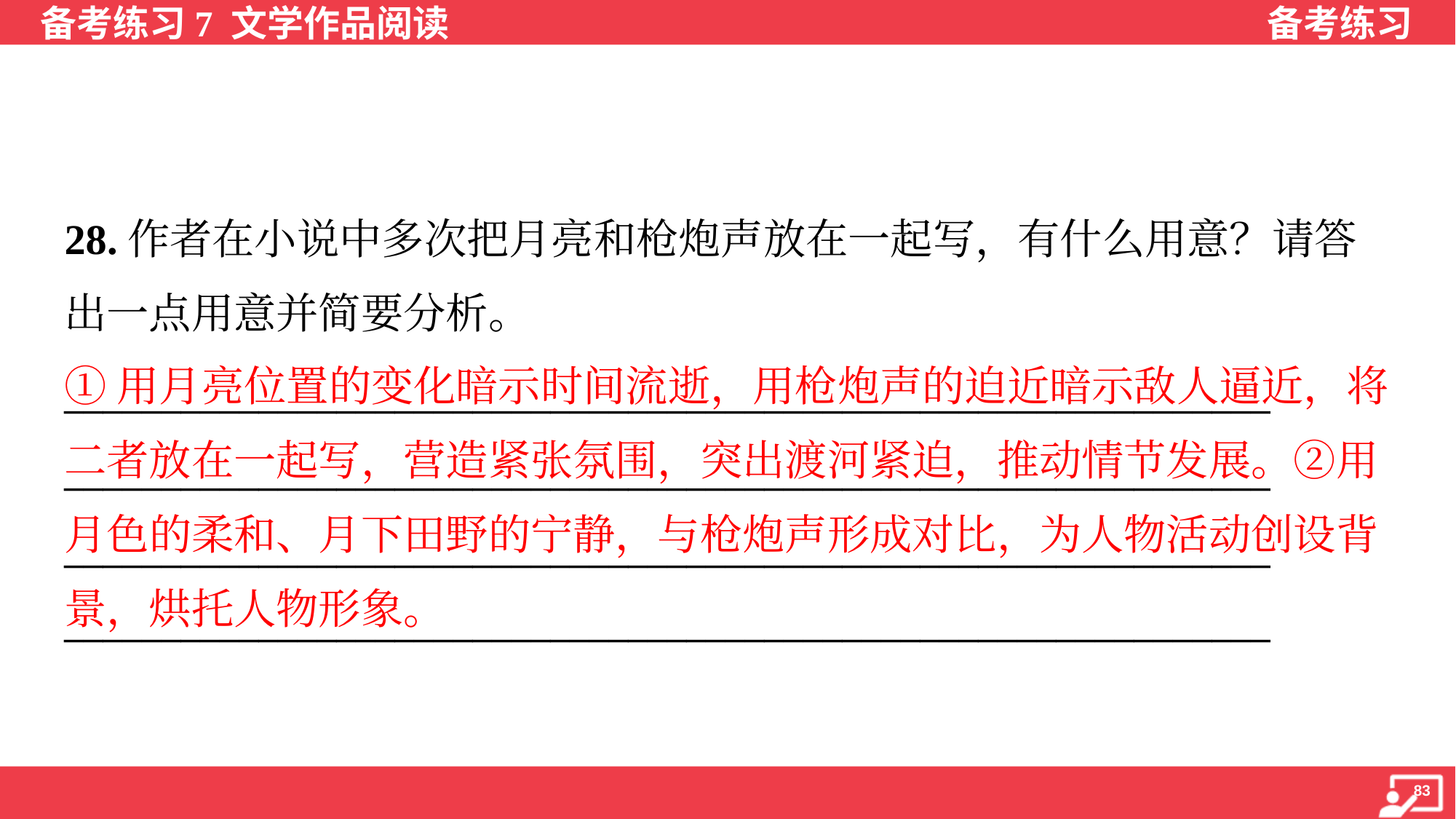

28.作者在小说中多次把月亮和枪炮声放在一起写，有什么用意？请答
出一点用意并简要分析。
①用月亮位置的变化暗示时间流逝，用枪炮声的迫近暗示敌人逼近，将
二者放在一起写，营造紧张氛围，突出渡河紧迫，推动情节发展。②用
月色的柔和、月下田野的宁静，与枪炮声形成对比，为人物活动创设背
景，烘托人物形象。
______________________________________________________________
______________________________________________________________
______________________________________________________________
______________________________________________________________